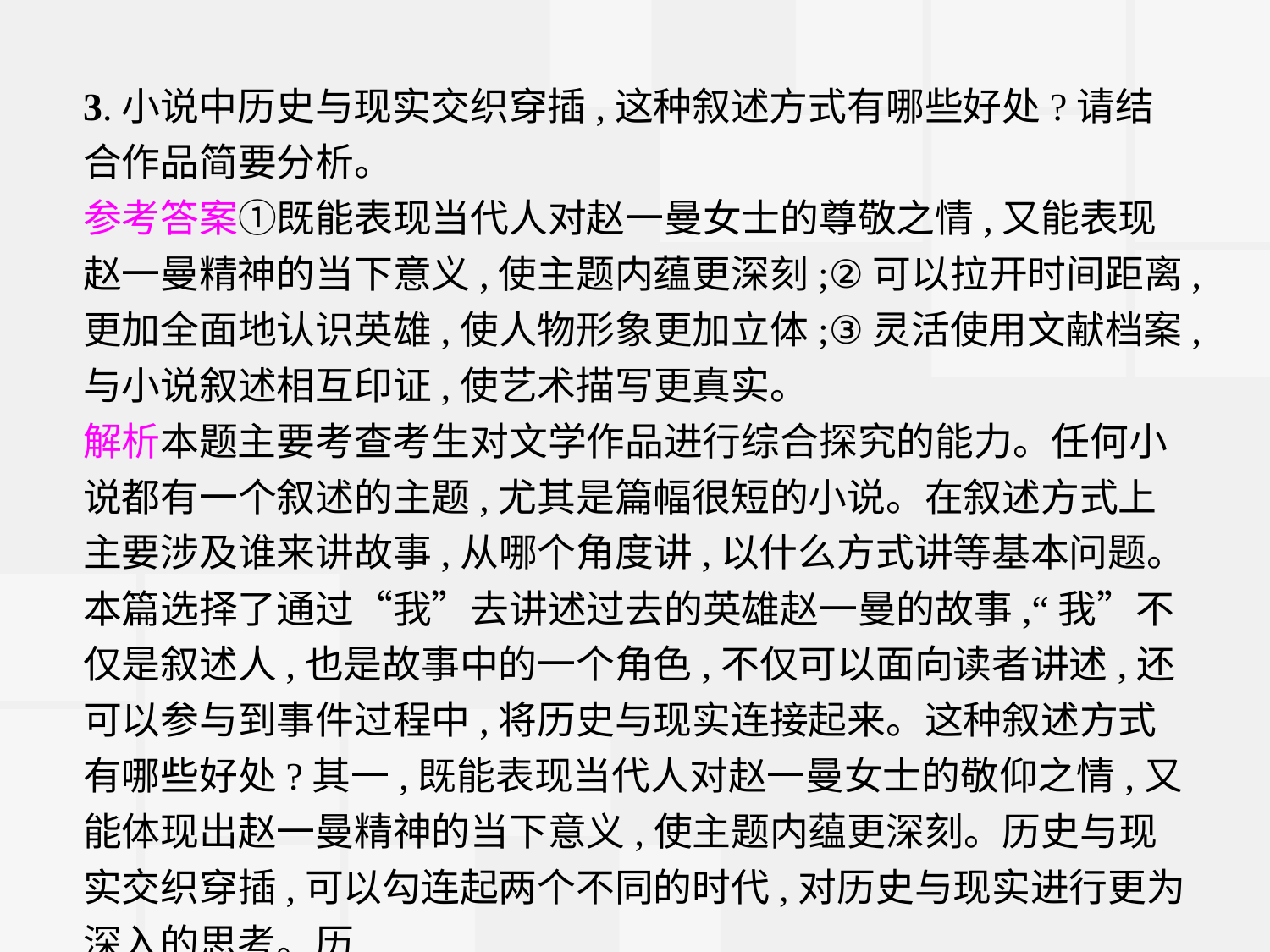

3.小说中历史与现实交织穿插,这种叙述方式有哪些好处?请结合作品简要分析。
参考答案①既能表现当代人对赵一曼女士的尊敬之情,又能表现赵一曼精神的当下意义,使主题内蕴更深刻;②可以拉开时间距离,更加全面地认识英雄,使人物形象更加立体;③灵活使用文献档案,与小说叙述相互印证,使艺术描写更真实。
解析本题主要考查考生对文学作品进行综合探究的能力。任何小说都有一个叙述的主题,尤其是篇幅很短的小说。在叙述方式上主要涉及谁来讲故事,从哪个角度讲,以什么方式讲等基本问题。本篇选择了通过“我”去讲述过去的英雄赵一曼的故事,“我”不仅是叙述人,也是故事中的一个角色,不仅可以面向读者讲述,还可以参与到事件过程中,将历史与现实连接起来。这种叙述方式有哪些好处?其一,既能表现当代人对赵一曼女士的敬仰之情,又能体现出赵一曼精神的当下意义,使主题内蕴更深刻。历史与现实交织穿插,可以勾连起两个不同的时代,对历史与现实进行更为深入的思考。历